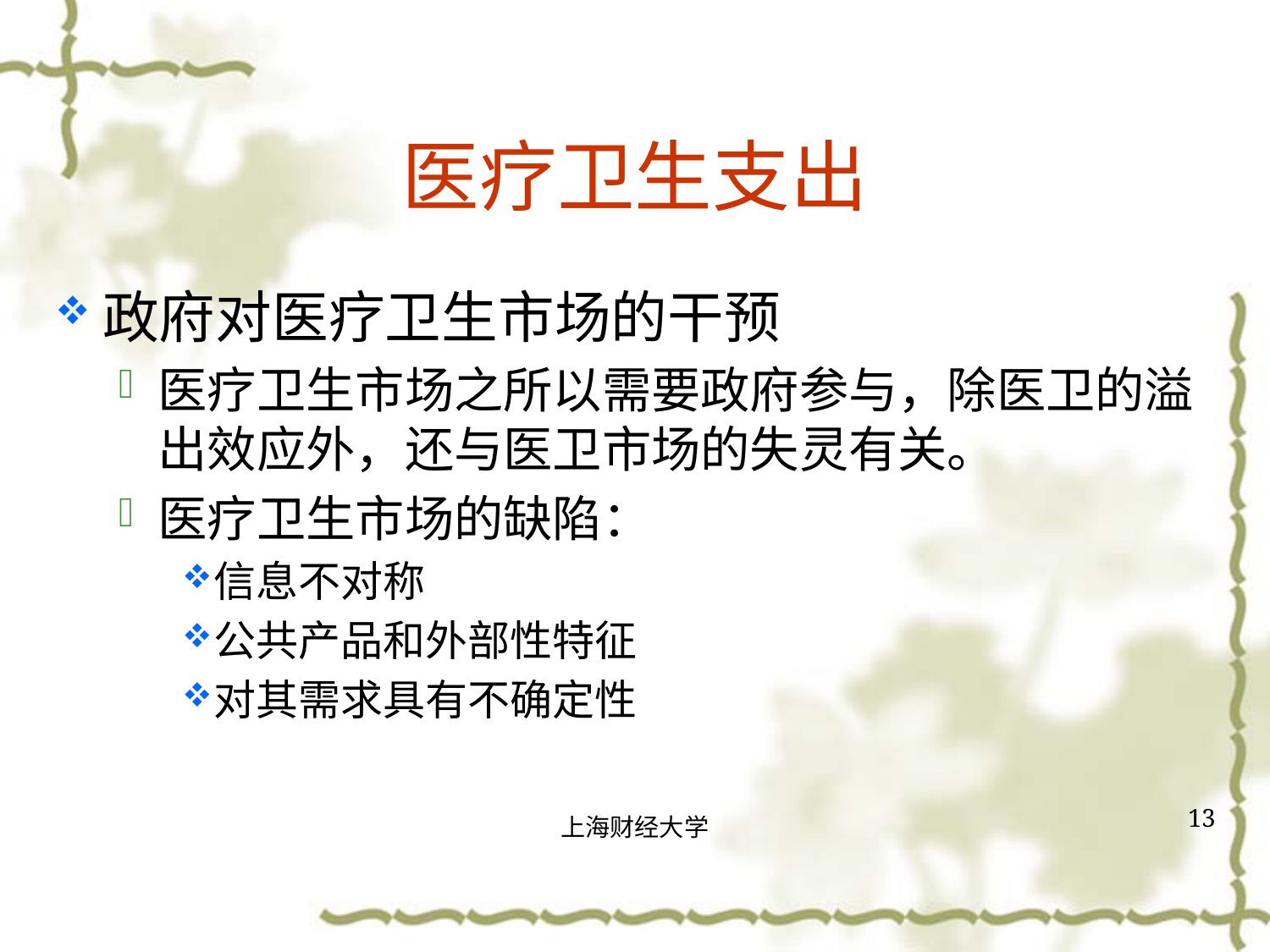

# 医疗卫生支出
政府对医疗卫生市场的干预
医疗卫生市场之所以需要政府参与，除医卫的溢出效应外，还与医卫市场的失灵有关。
医疗卫生市场的缺陷：
信息不对称
公共产品和外部性特征
对其需求具有不确定性
13
上海财经大学